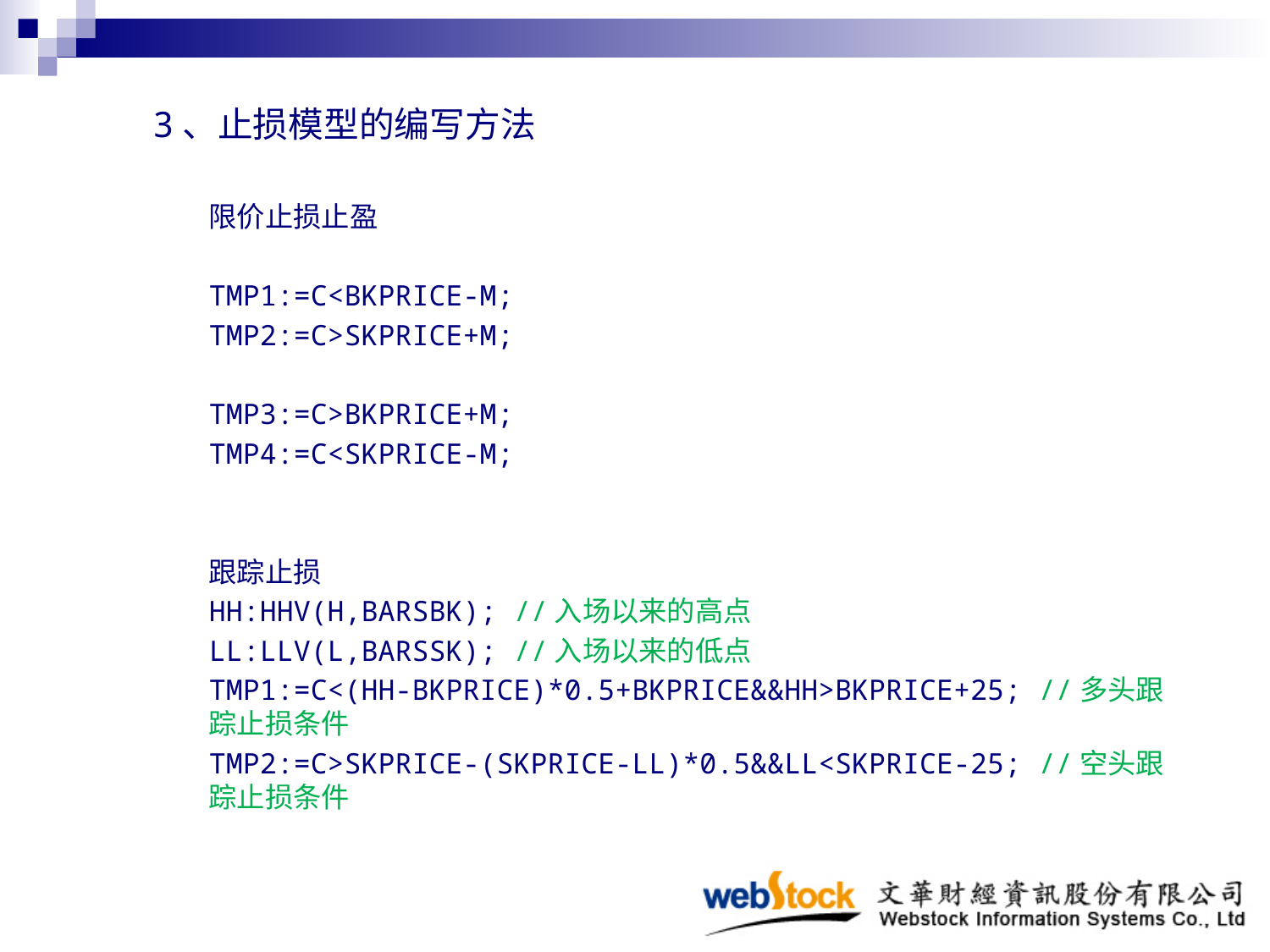

3、止损模型的编写方法
限价止损止盈

TMP1:=C<BKPRICE-M;
TMP2:=C>SKPRICE+M;

TMP3:=C>BKPRICE+M;
TMP4:=C<SKPRICE-M;

跟踪止损
HH:HHV(H,BARSBK); //入场以来的高点
LL:LLV(L,BARSSK); //入场以来的低点
TMP1:=C<(HH-BKPRICE)*0.5+BKPRICE&&HH>BKPRICE+25; //多头跟踪止损条件
TMP2:=C>SKPRICE-(SKPRICE-LL)*0.5&&LL<SKPRICE-25; //空头跟踪止损条件